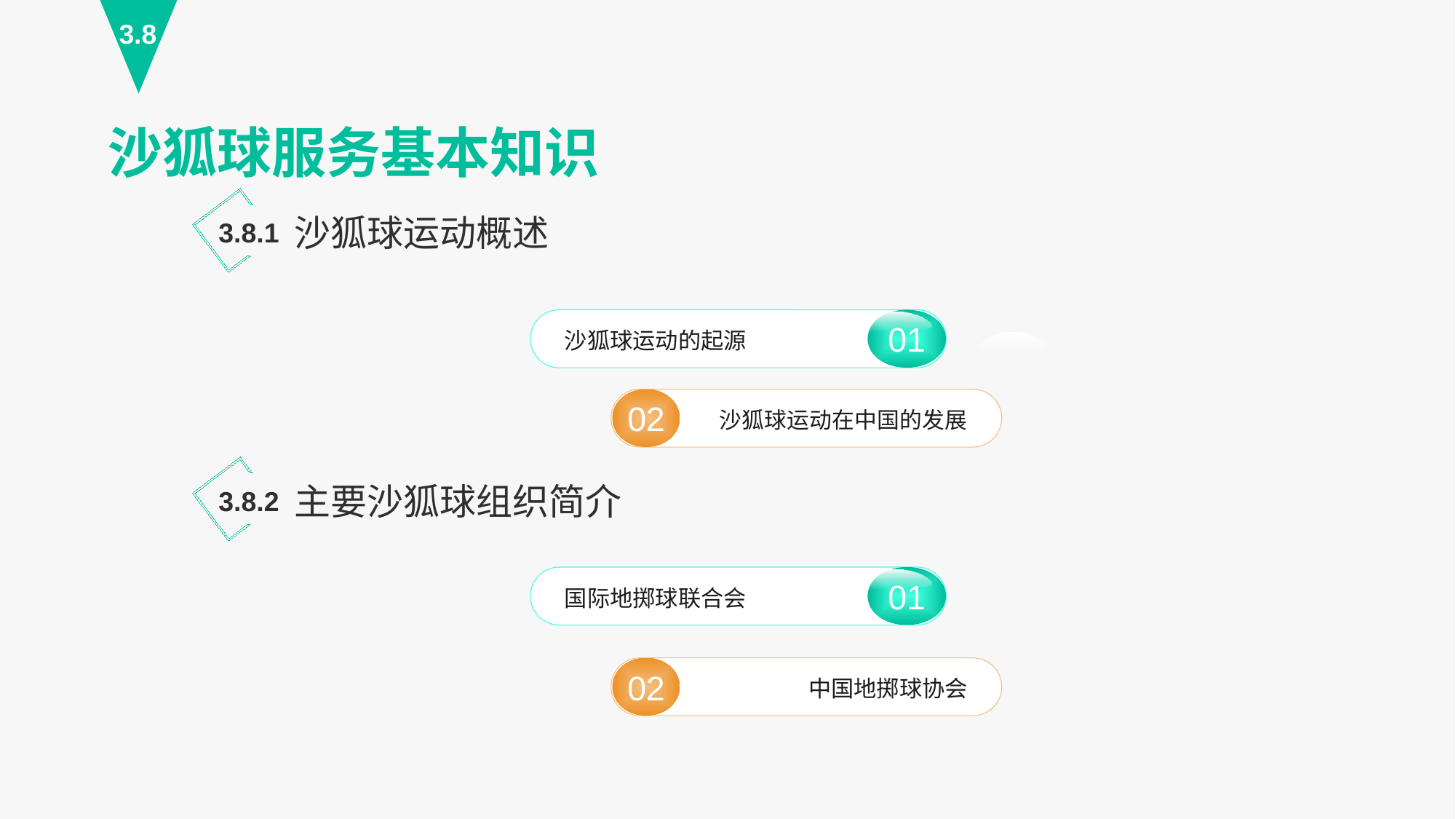

3.8
沙狐球服务基本知识

沙狐球运动概述
3.8.1

01
沙狐球运动的起源

02
沙狐球运动在中国的发展

主要沙狐球组织简介
3.8.2

01
国际地掷球联合会
02
中国地掷球协会